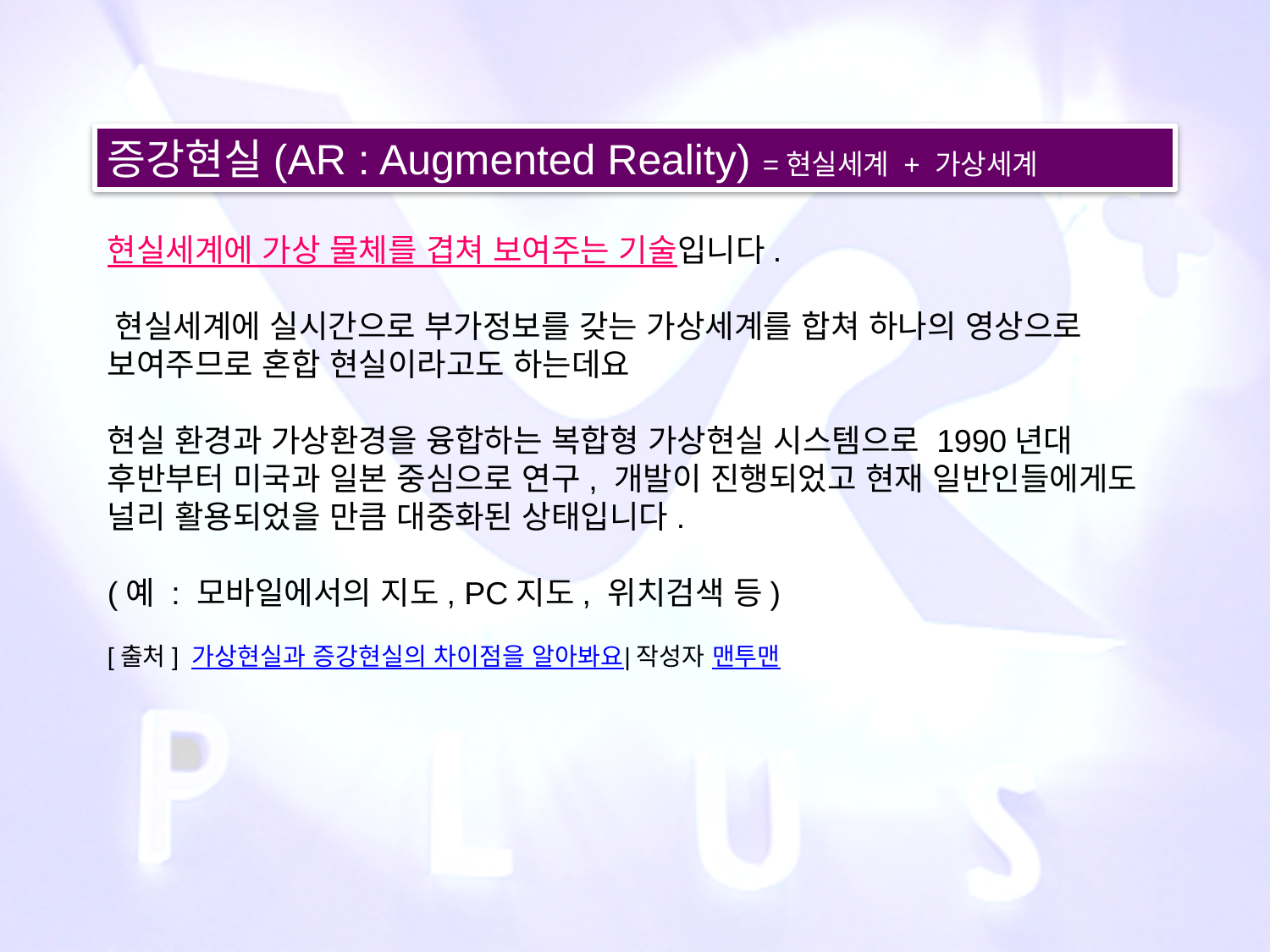

증강현실(AR : Augmented Reality) =현실세계 + 가상세계

현실세계에 가상 물체를 겹쳐 보여주는 기술입니다.
​
​현실세계에 실시간으로 부가정보를 갖는 가상세계를 합쳐 하나의 영상으로 보여주므로 혼합 현실이라고도 하는데요
​
현실 환경과 가상환경을 융합하는 복합형 가상현실 시스템으로 1990년대 후반부터 미국과 일본 중심으로 연구, 개발이 진행되었고 현재 일반인들에게도 널리 활용되었을 만큼 대중화된 상태입니다.
​
(예 : 모바일에서의 지도, PC지도, 위치검색 등)

[출처] 가상현실과 증강현실의 차이점을 알아봐요|작성자 맨투맨